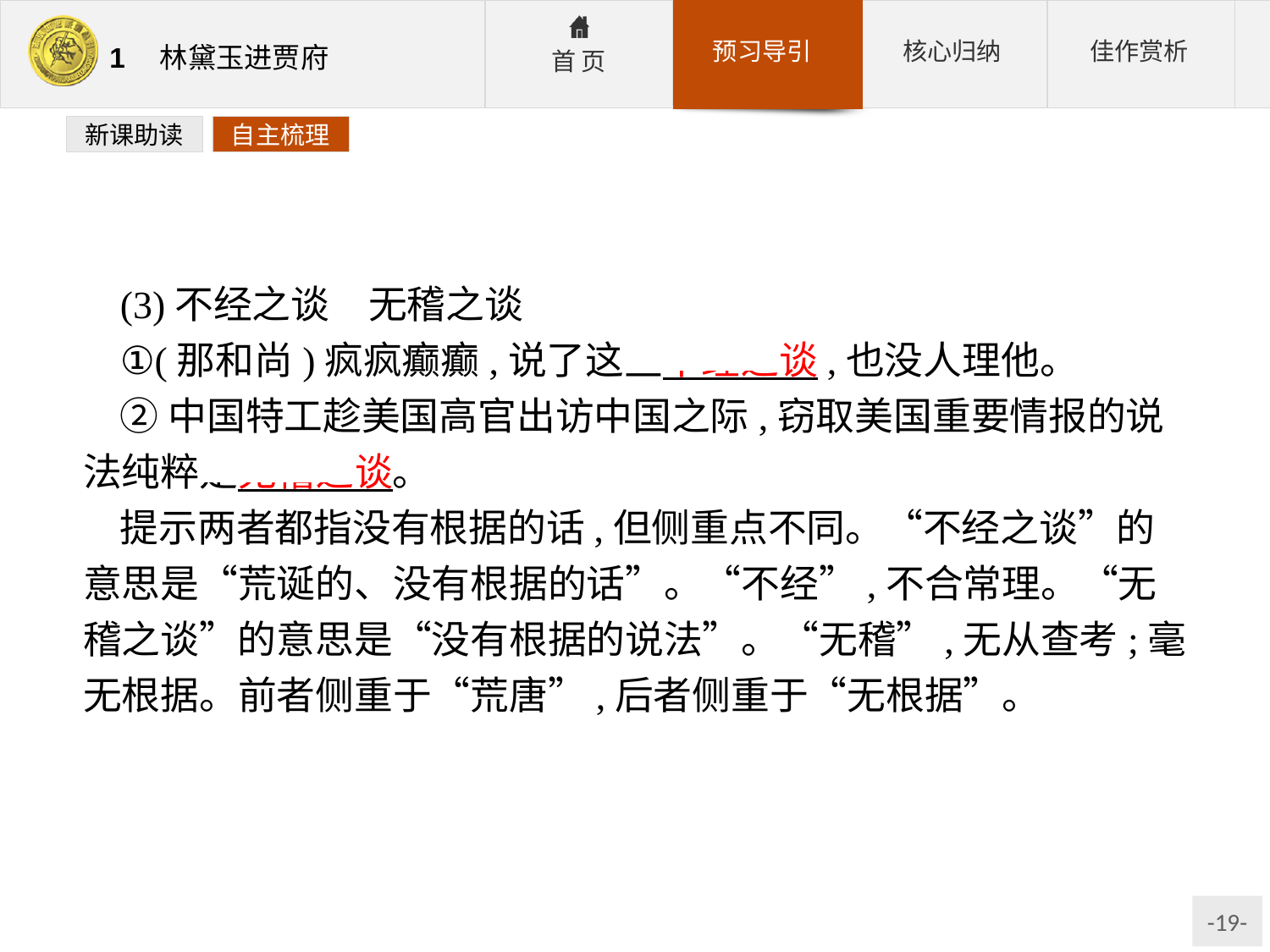

新课助读
自主梳理
(3)不经之谈　无稽之谈
①(那和尚)疯疯癫癫,说了这些不经之谈,也没人理他。
②中国特工趁美国高官出访中国之际,窃取美国重要情报的说法纯粹是无稽之谈。
提示两者都指没有根据的话,但侧重点不同。“不经之谈”的意思是“荒诞的、没有根据的话”。“不经”,不合常理。“无稽之谈”的意思是“没有根据的说法”。“无稽”,无从查考;毫无根据。前者侧重于“荒唐”,后者侧重于“无根据”。